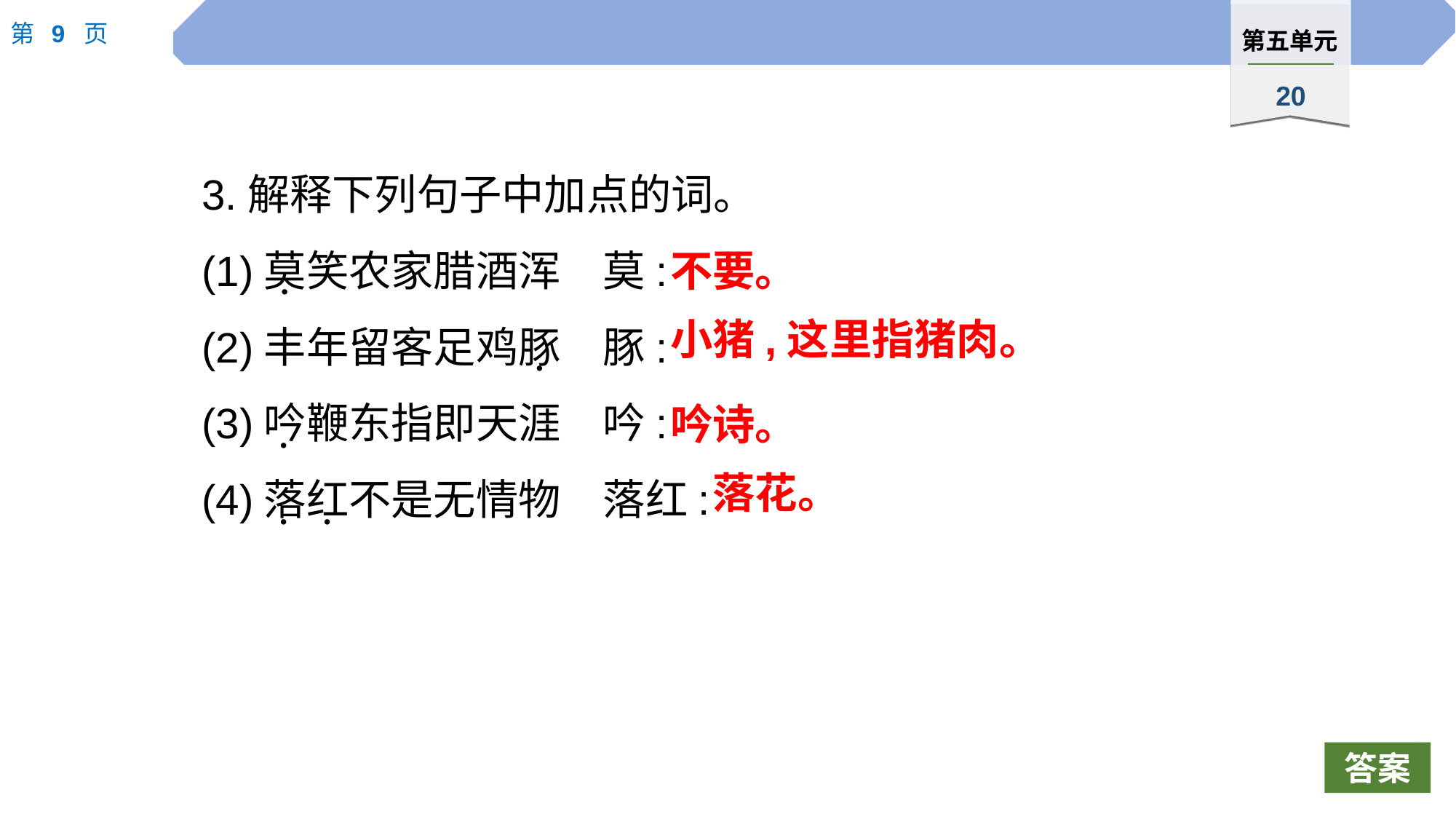

3.解释下列句子中加点的词。
(1)莫笑农家腊酒浑　莫:
(2)丰年留客足鸡豚　豚:
(3)吟鞭东指即天涯　吟:
(4)落红不是无情物　落红:
不要。
 ·
小猪,这里指猪肉。
 ·
吟诗。
 ·
落花。
 ·
 ·
答案